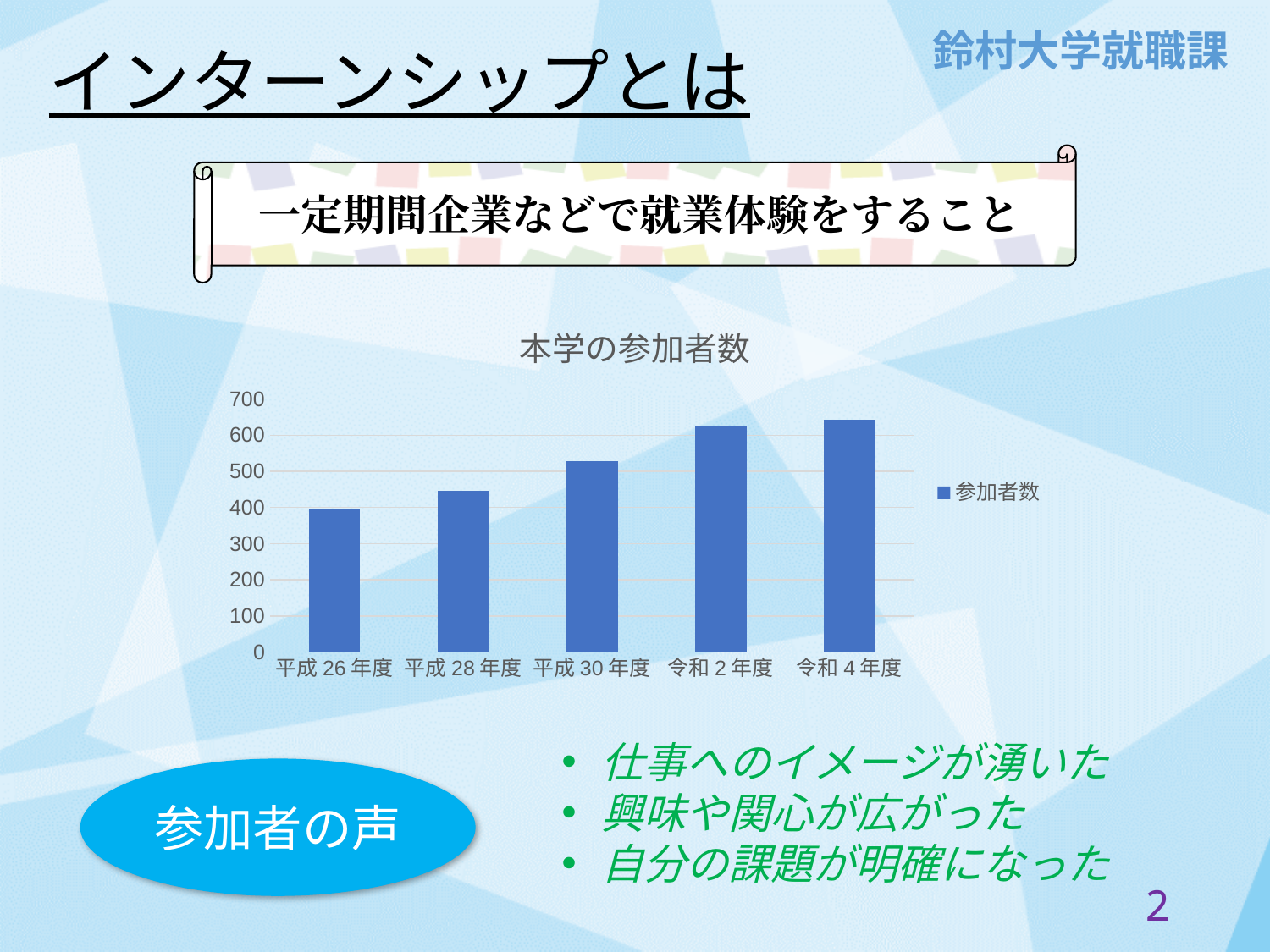

インターンシップとは
一定期間企業などで就業体験をすること

### Chart: 本学の参加者数

| Category | 参加者数 |
|---|---|
| 平成26年度 | 394.0 |
| 平成28年度 | 446.0 |
| 平成30年度 | 528.0 |
| 令和2年度 | 624.0 |
| 令和4年度 | 643.0 |
仕事へのイメージが湧いた
興味や関心が広がった
自分の課題が明確になった
参加者の声
2